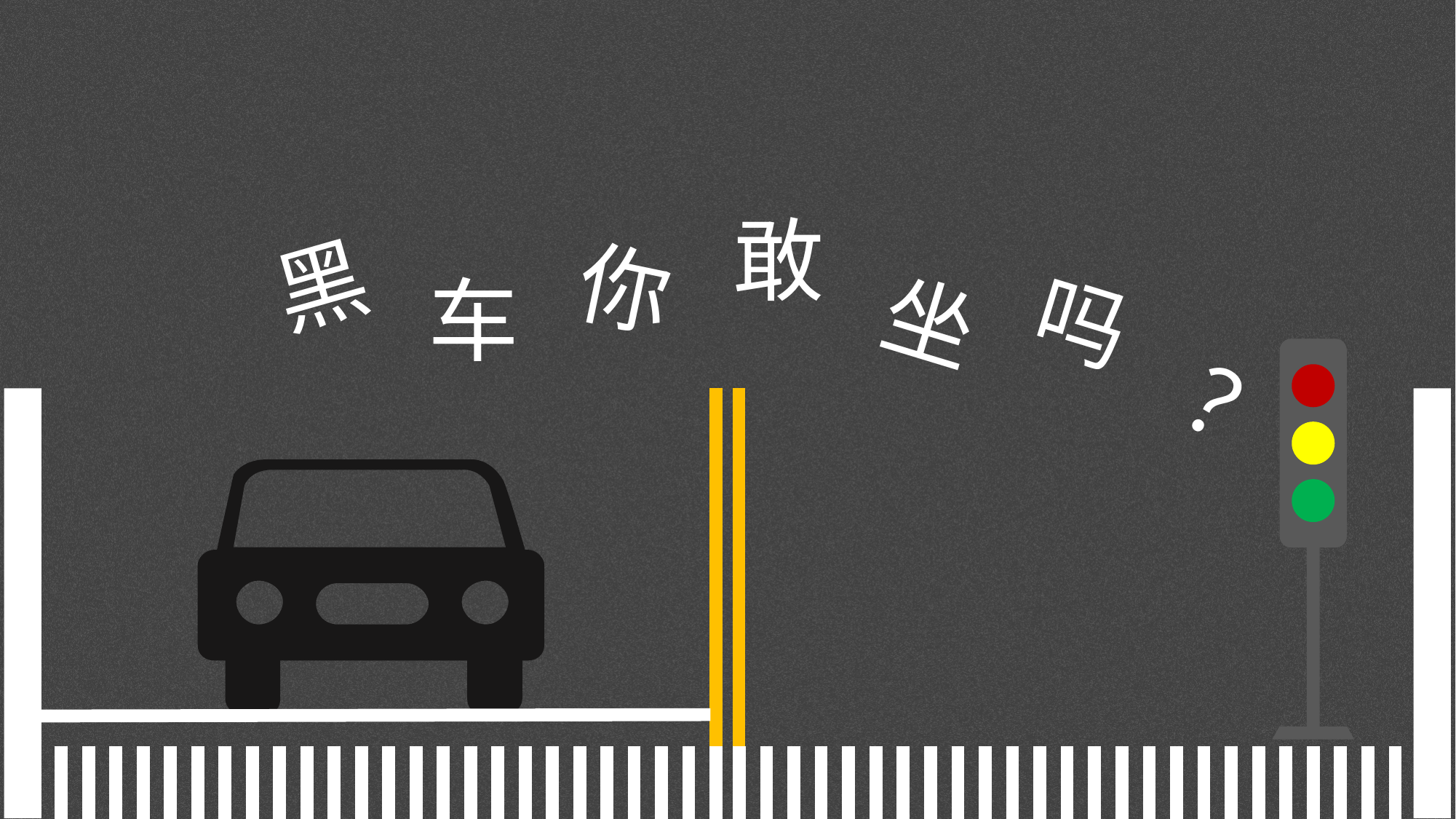

敢
你
黑
车
坐
吗

？